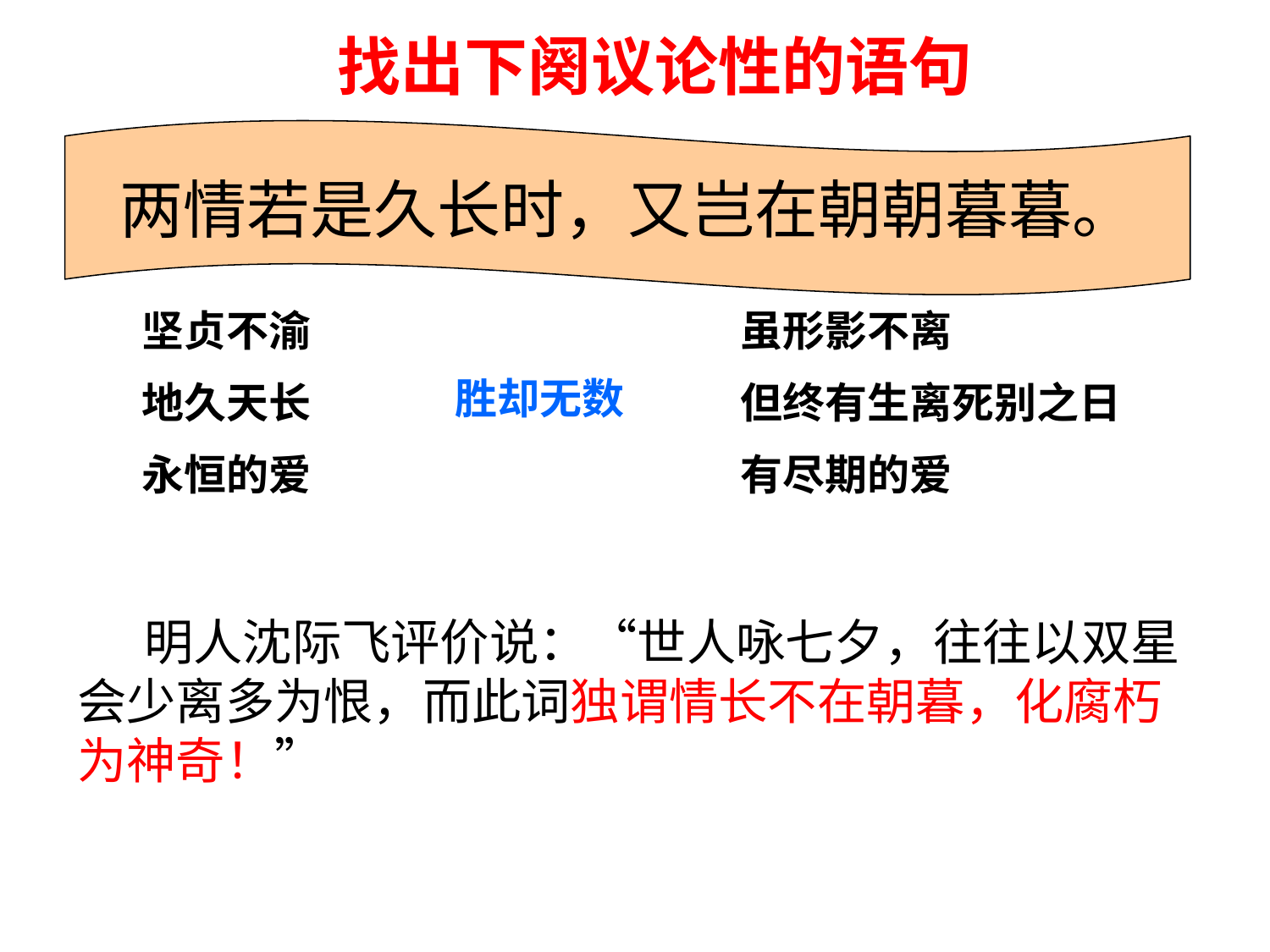

找出下阕议论性的语句
两情若是久长时，又岂在朝朝暮暮。
坚贞不渝
地久天长
永恒的爱
虽形影不离
但终有生离死别之日
有尽期的爱
胜却无数
     明人沈际飞评价说：“世人咏七夕，往往以双星会少离多为恨，而此词独谓情长不在朝暮，化腐朽为神奇！”